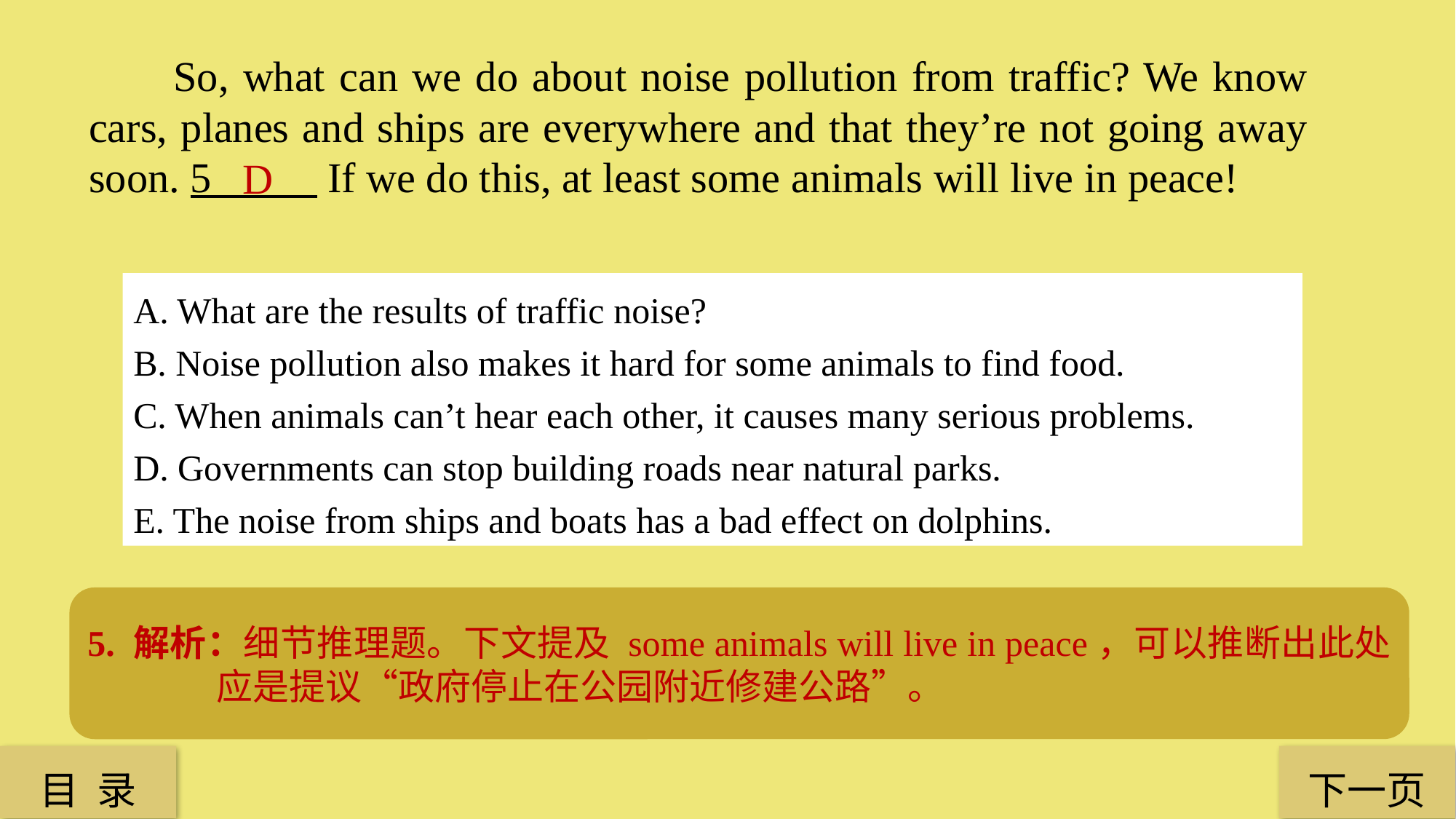

So, what can we do about noise pollution from traffic? We know cars, planes and ships are everywhere and that they’re not going away soon. 5           If we do this, at least some animals will live in peace!
D
A. What are the results of traffic noise?
B. Noise pollution also makes it hard for some animals to find food.
C. When animals can’t hear each other, it causes many serious problems.
D. Governments can stop building roads near natural parks.
E. The noise from ships and boats has a bad effect on dolphins.
5. 解析：细节推理题。下文提及 some animals will live in peace，可以推断出此处应是提议“政府停止在公园附近修建公路”。